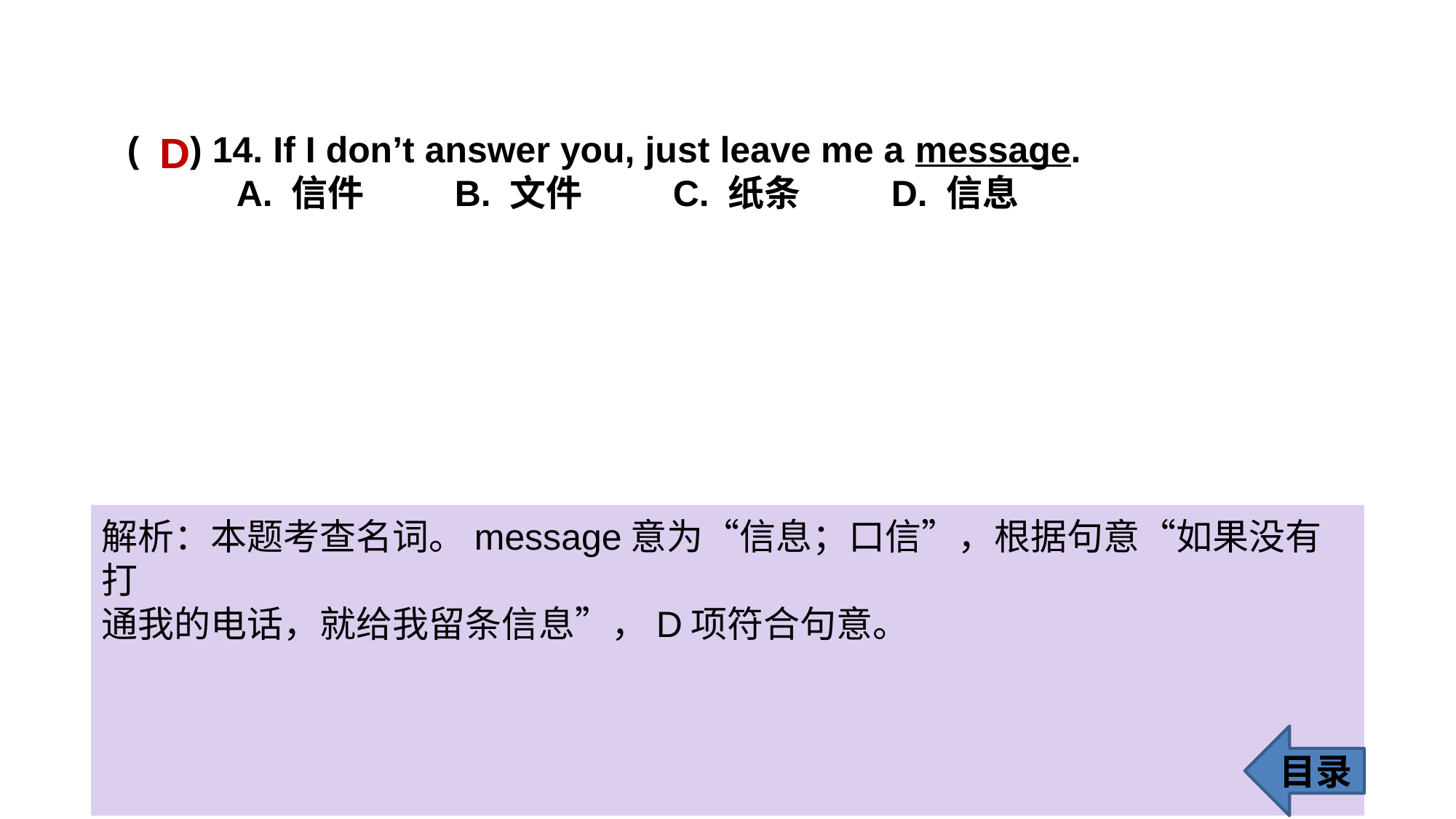

D
(     ) 14. If I don’t answer you, just leave me a message.
	A. 信件 	B. 文件 	C. 纸条 	D. 信息

解析：本题考查名词。message意为“信息；口信”，根据句意“如果没有打
通我的电话，就给我留条信息”，D项符合句意。
目录
20